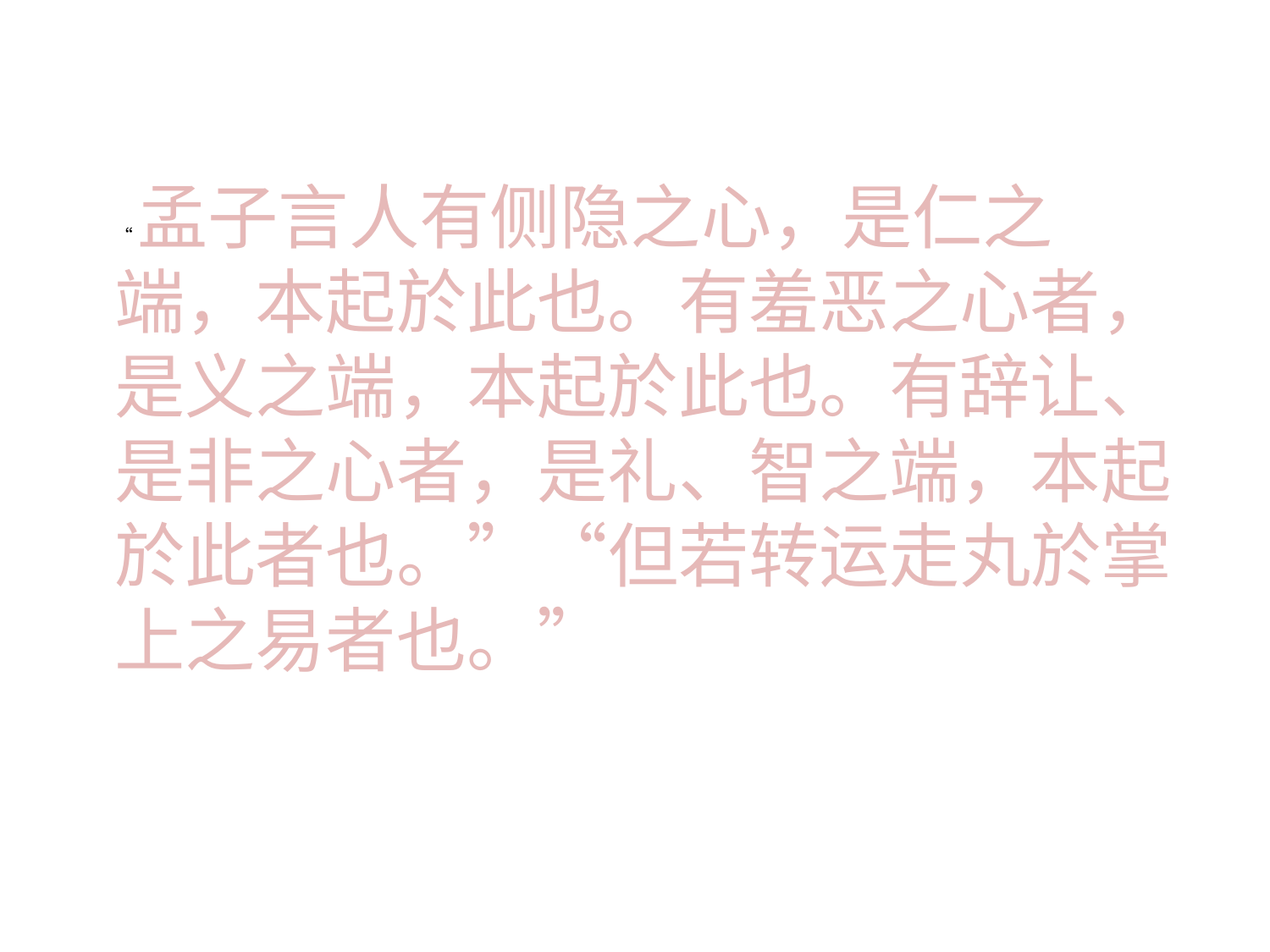

“孟子言人有侧隐之心，是仁之端，本起於此也。有羞恶之心者，是义之端，本起於此也。有辞让、是非之心者，是礼、智之端，本起於此者也。”“但若转运走丸於掌上之易者也。”